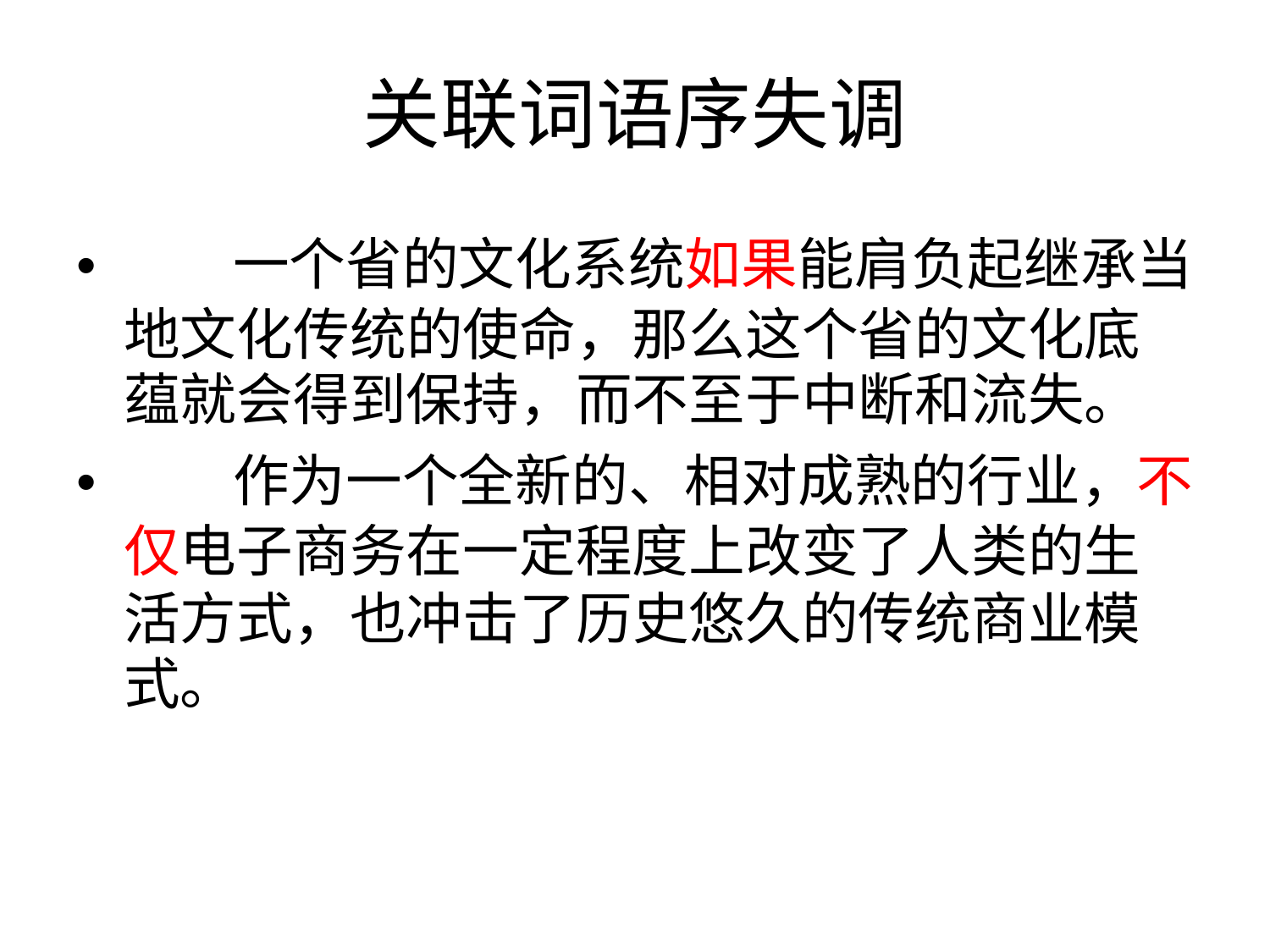

关联词语序失调
• 一个省的文化系统如果能肩负起继承当
地文化传统的使命，那么这个省的文化底
蕴就会得到保持，而不至于中断和流失。
• 作为一个全新的、相对成熟的行业，不
仅电子商务在一定程度上改变了人类的生
活方式，也冲击了历史悠久的传统商业模
式。